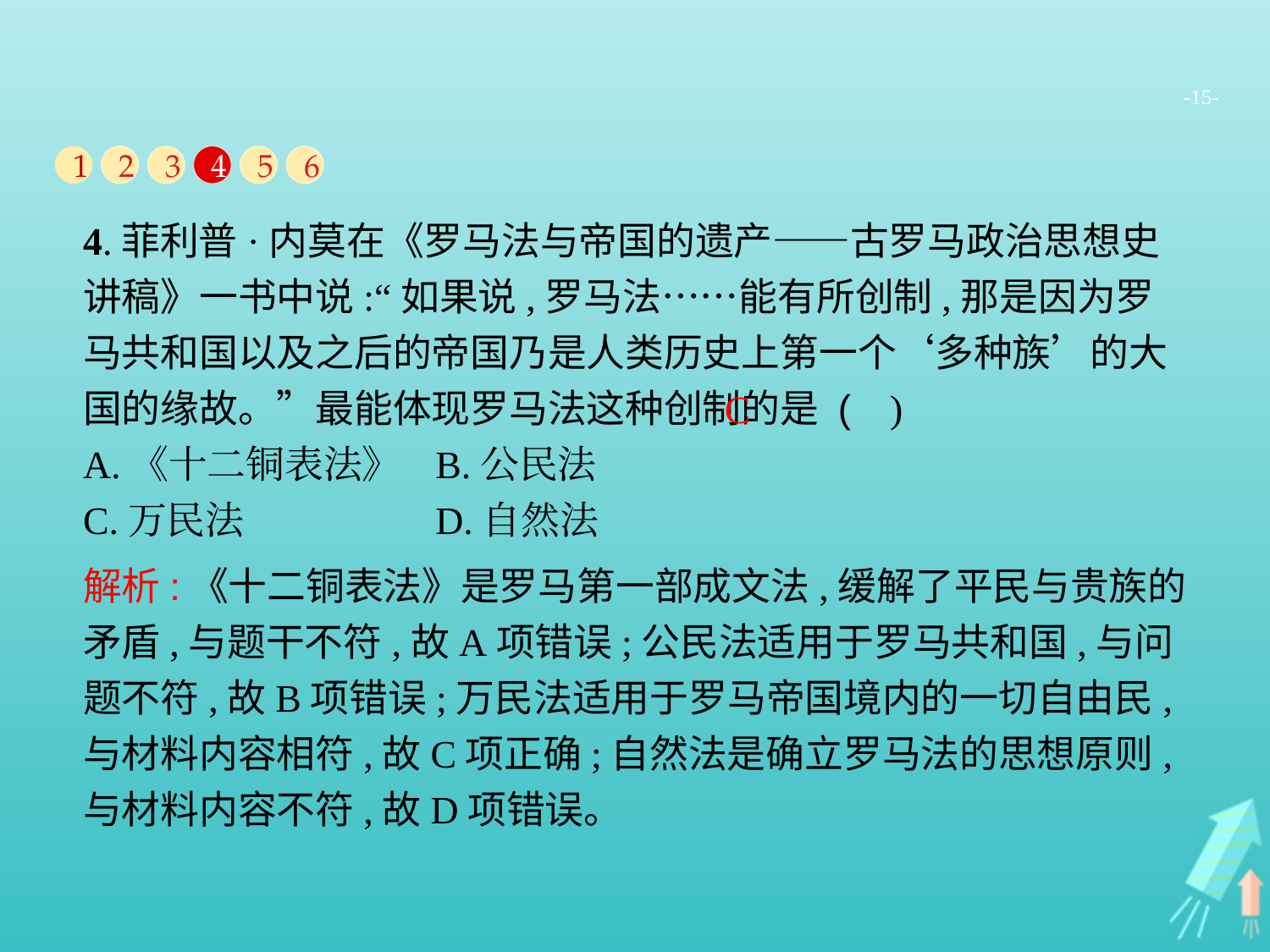

-15-
1
2
3
4
5
6
4.菲利普·内莫在《罗马法与帝国的遗产——古罗马政治思想史讲稿》一书中说:“如果说,罗马法……能有所创制,那是因为罗马共和国以及之后的帝国乃是人类历史上第一个‘多种族’的大国的缘故。”最能体现罗马法这种创制的是 (    )
A.《十二铜表法》	B.公民法
C.万民法		D.自然法
C
解析:《十二铜表法》是罗马第一部成文法,缓解了平民与贵族的矛盾,与题干不符,故A项错误;公民法适用于罗马共和国,与问题不符,故B项错误;万民法适用于罗马帝国境内的一切自由民,与材料内容相符,故C项正确;自然法是确立罗马法的思想原则,与材料内容不符,故D项错误。